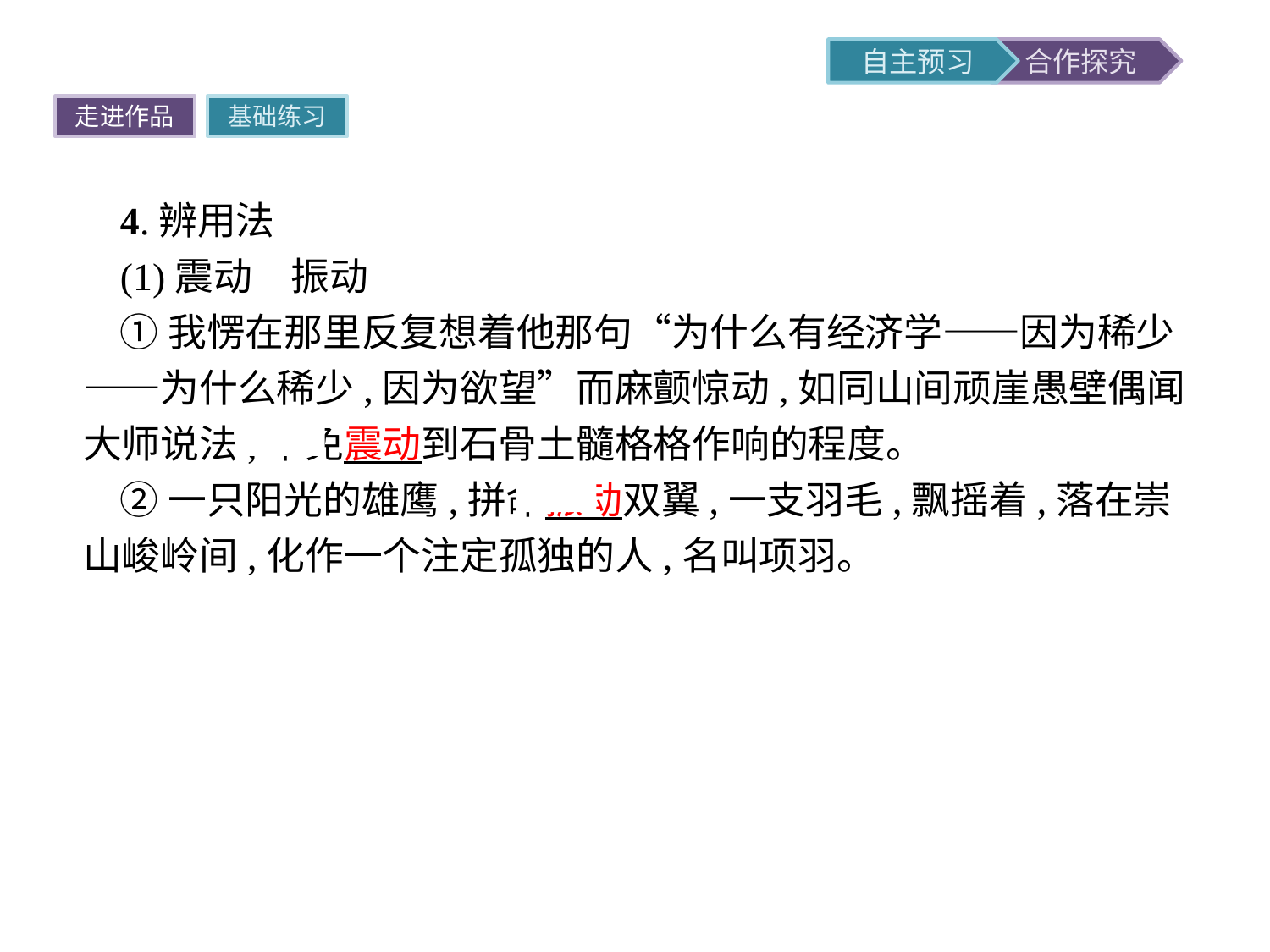

走进作品
基础练习
4.辨用法
(1)震动　振动
①我愣在那里反复想着他那句“为什么有经济学——因为稀少——为什么稀少,因为欲望”而麻颤惊动,如同山间顽崖愚壁偶闻大师说法,不免震动到石骨土髓格格作响的程度。
②一只阳光的雄鹰,拼命振动双翼,一支羽毛,飘摇着,落在崇山峻岭间,化作一个注定孤独的人,名叫项羽。
提示二者都指物体运动,动词。“震动”,①指颤动,使颤动,物体受外力影响而迅速、剧烈地颤动,多指一次;②重大的事情、消息等使人心不平静。“振动”指物体通过一个中心位置,不断做往复运动,摆动多次。